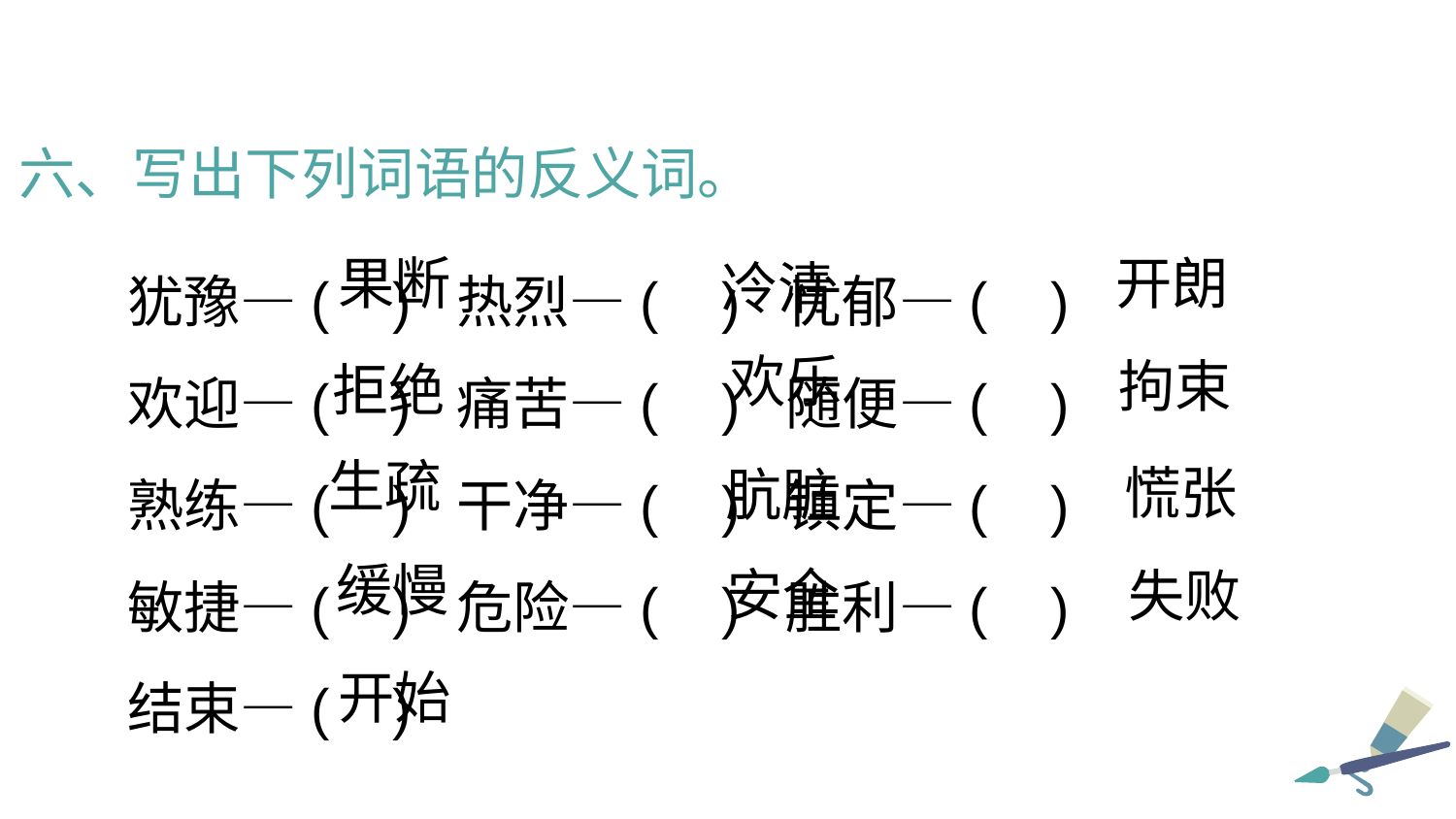

六、写出下列词语的反义词。
犹豫—(    )  热烈—(    )  忧郁—(    )
欢迎—(    )  痛苦—(    )  随便—(    )
熟练—(    )  干净—(    )  镇定—(    )
敏捷—(    )  危险—(    )  胜利—(    )
结束—(    )
开朗
果断
冷清
欢乐
拘束
拒绝
生疏
慌张
肮脏
缓慢
安全
失败
开始